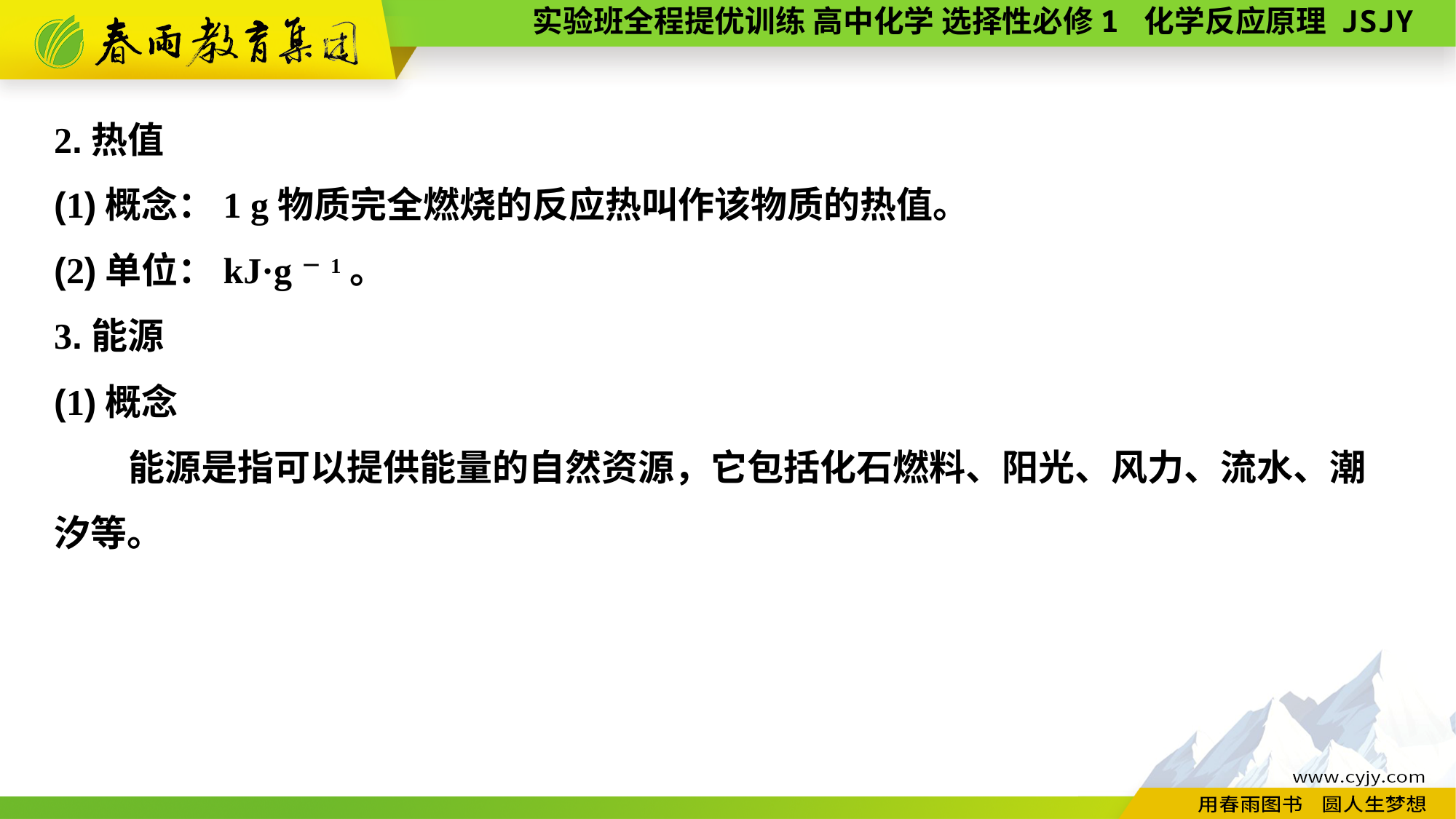

2.热值
(1)概念：1 g物质完全燃烧的反应热叫作该物质的热值。
(2)单位：kJ·g－1。
3.能源
(1)概念
        能源是指可以提供能量的自然资源，它包括化石燃料、阳光、风力、流水、潮
汐等。